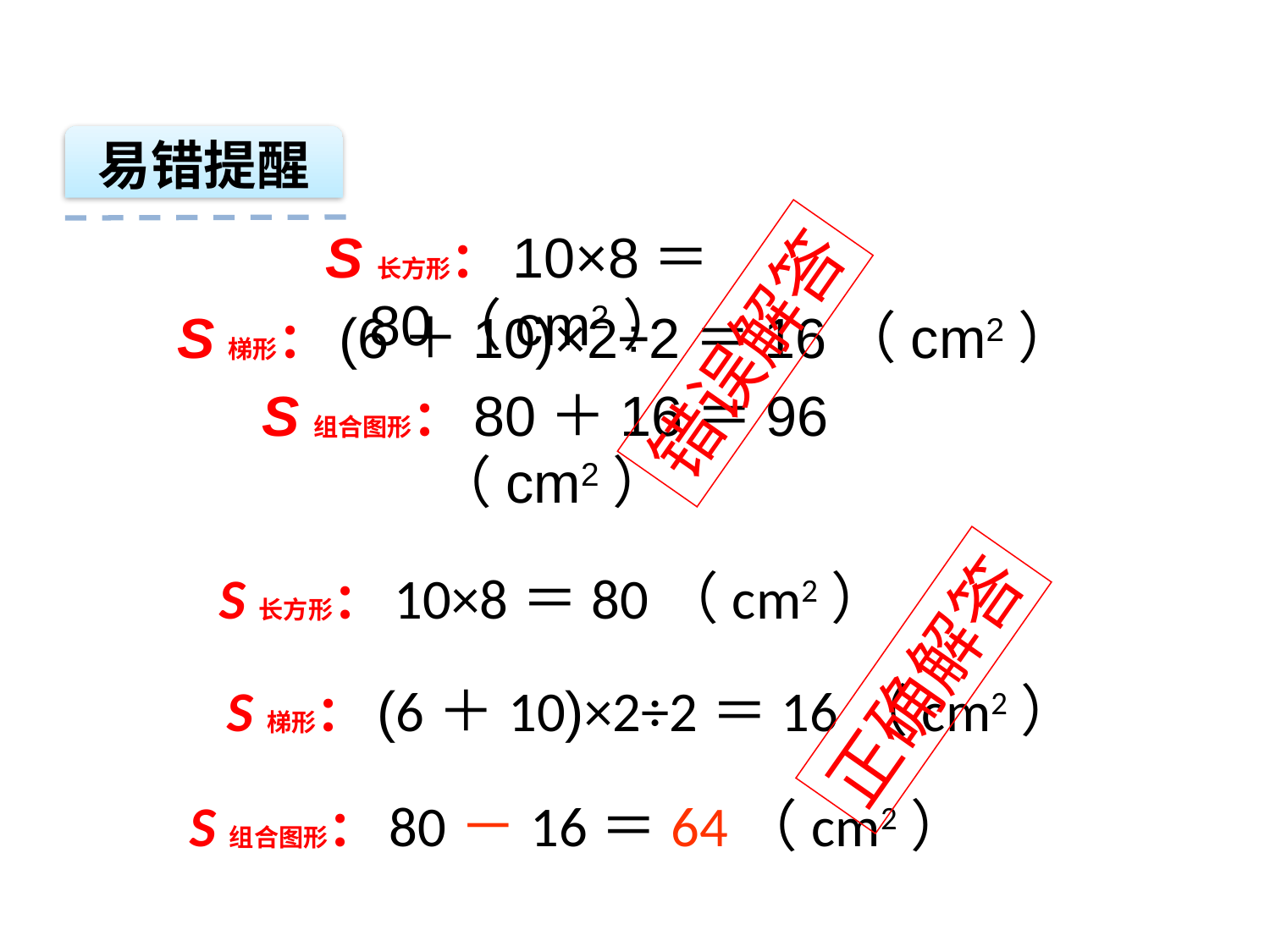

易错提醒
S长方形：10×8＝80（cm2）
S梯形：(6＋10)×2÷2＝16（cm2）
错误解答
S组合图形：80＋16＝96（cm2）
S长方形：10×8＝80（cm2）
S梯形：(6＋10)×2÷2＝16（cm2）
S组合图形：80－16＝64（cm2）
正确解答